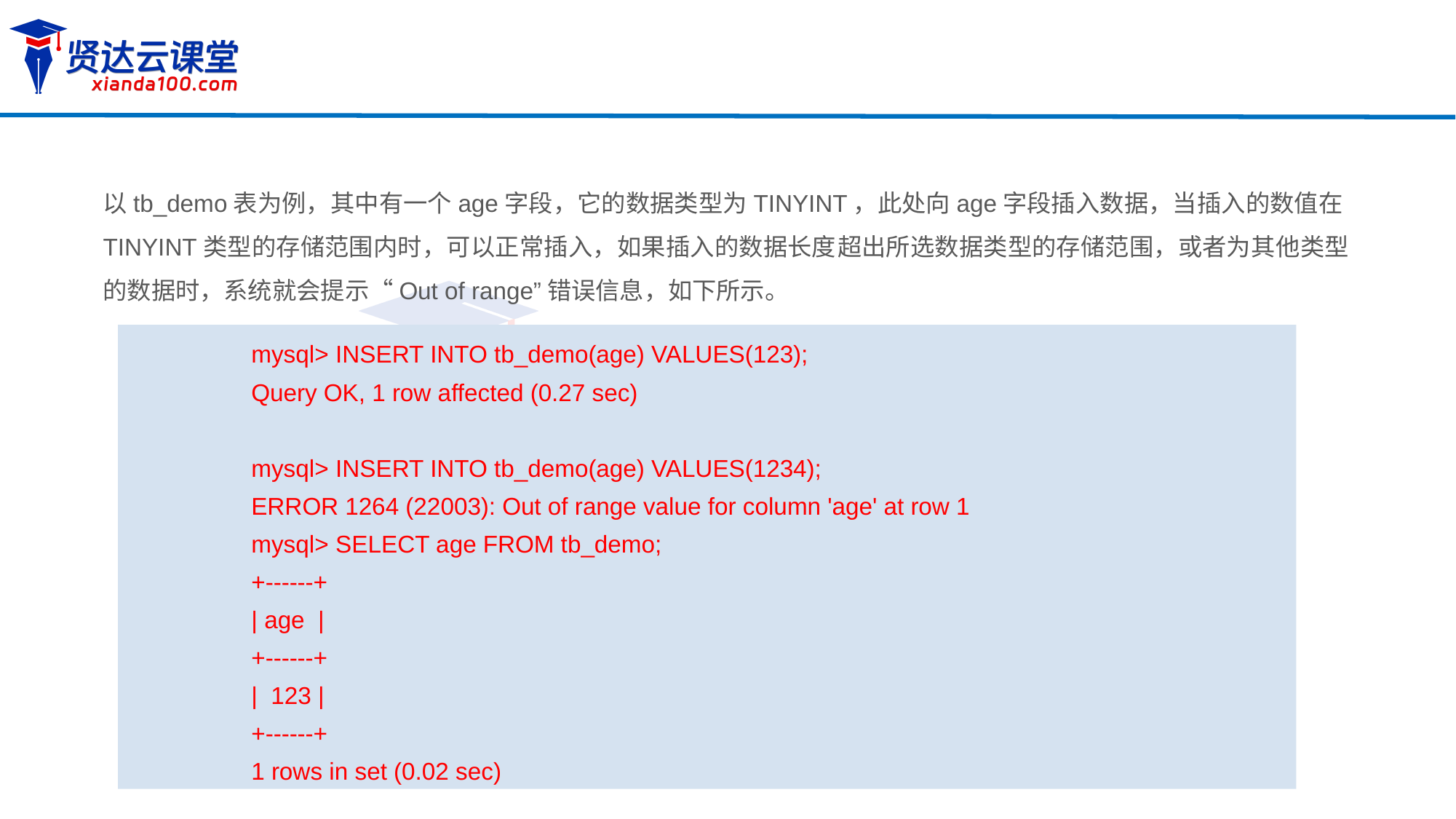

以tb_demo表为例，其中有一个age字段，它的数据类型为TINYINT，此处向age字段插入数据，当插入的数值在TINYINT类型的存储范围内时，可以正常插入，如果插入的数据长度超出所选数据类型的存储范围，或者为其他类型的数据时，系统就会提示“Out of range”错误信息，如下所示。

mysql> INSERT INTO tb_demo(age) VALUES(123);
Query OK, 1 row affected (0.27 sec)

mysql> INSERT INTO tb_demo(age) VALUES(1234);
ERROR 1264 (22003): Out of range value for column 'age' at row 1
mysql> SELECT age FROM tb_demo;
+------+
| age  |
+------+
|  123 |
+------+
1 rows in set (0.02 sec)